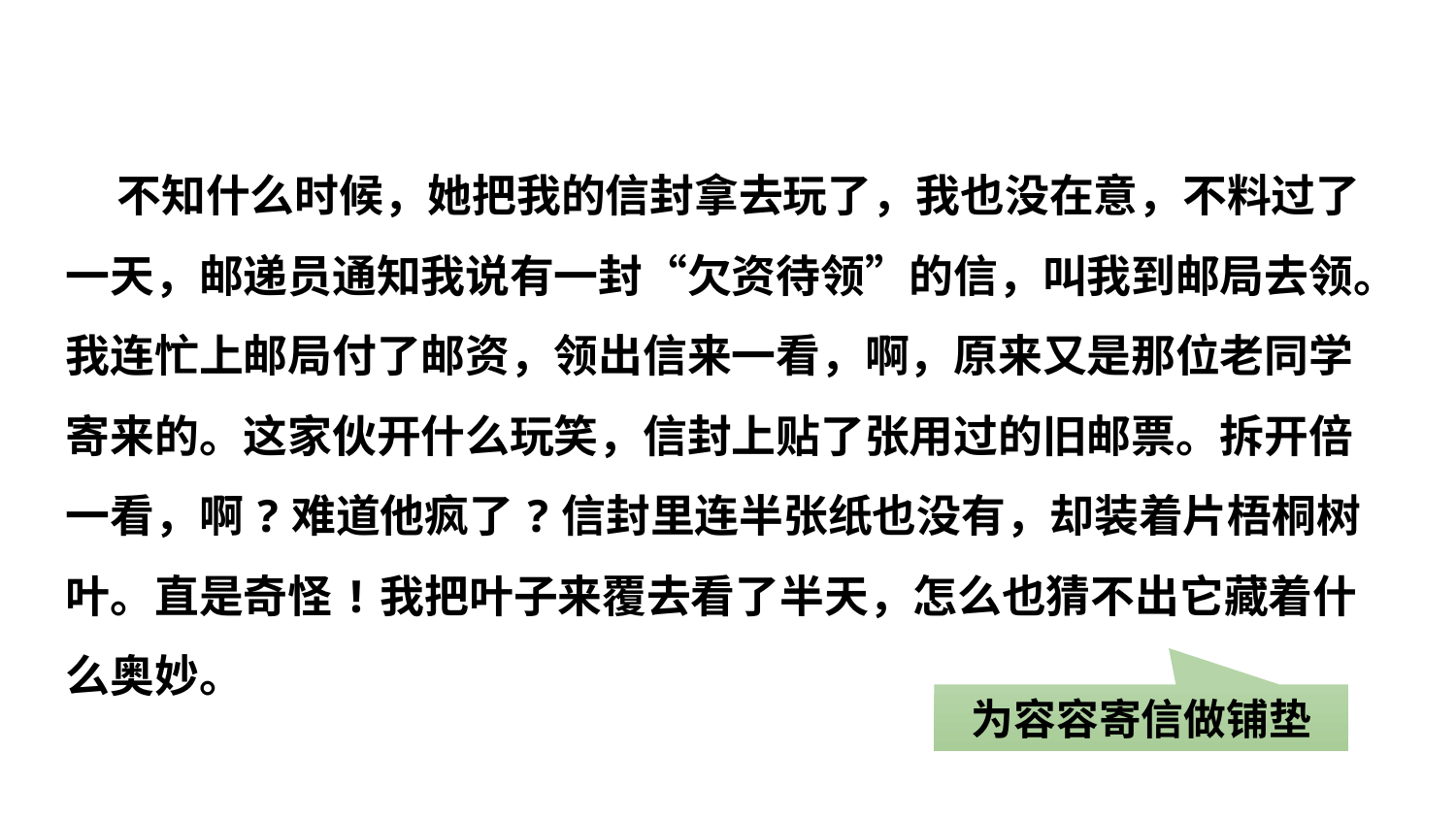

不知什么时候，她把我的信封拿去玩了，我也没在意，不料过了一天，邮递员通知我说有一封“欠资待领”的信，叫我到邮局去领。我连忙上邮局付了邮资，领出信来一看，啊，原来又是那位老同学寄来的。这家伙开什么玩笑，信封上贴了张用过的旧邮票。拆开倍一看，啊?难道他疯了?信封里连半张纸也没有，却装着片梧桐树叶。直是奇怪!我把叶子来覆去看了半天，怎么也猜不出它藏着什么奥妙。
为容容寄信做铺垫